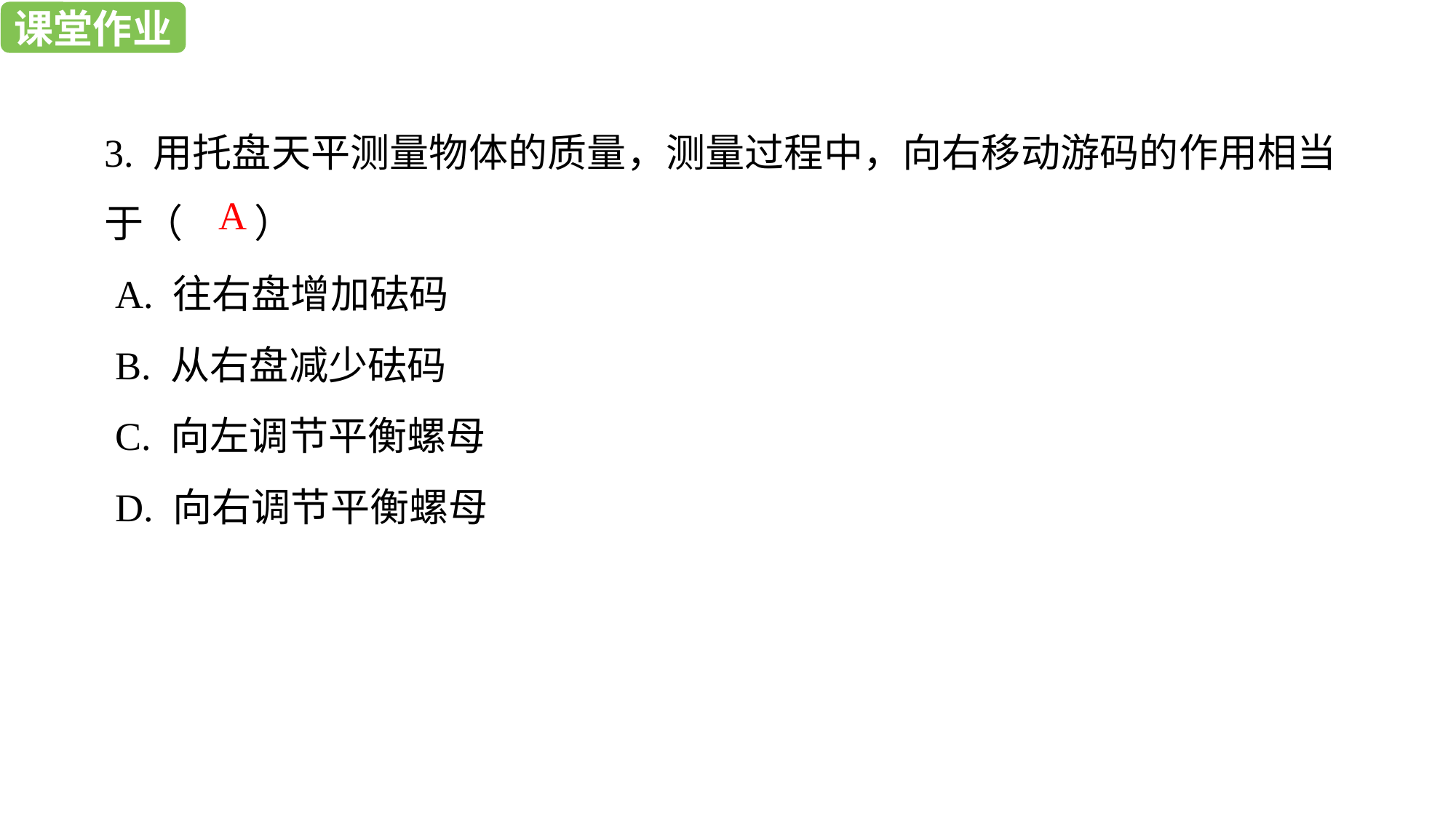

课堂作业
课堂作业
3. 用托盘天平测量物体的质量，测量过程中，向右移动游码的作用相当于（        ）
 A. 往右盘增加砝码
 B. 从右盘减少砝码
 C. 向左调节平衡螺母
 D. 向右调节平衡螺母
A